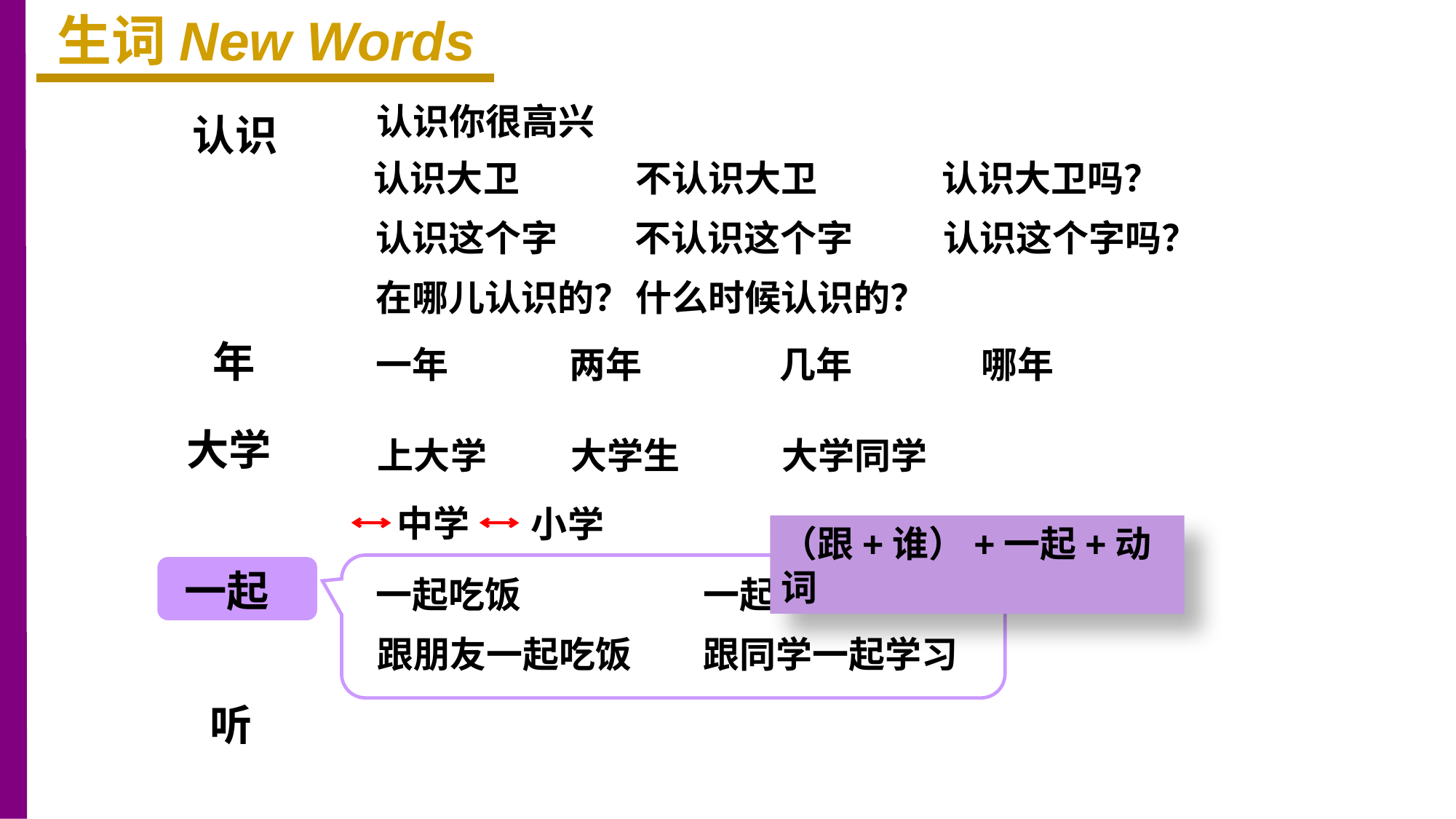

生词New Words
认识你很高兴
认识
认识大卫
不认识大卫
认识大卫吗？
认识这个字
不认识这个字
认识这个字吗？
在哪儿认识的？
什么时候认识的？
年
一年
两年
几年
哪年
大学
上大学
大学生
大学同学
中学
小学
（跟+谁）+一起+动词

一起
一起吃饭
一起学习
跟朋友一起吃饭
跟同学一起学习
听